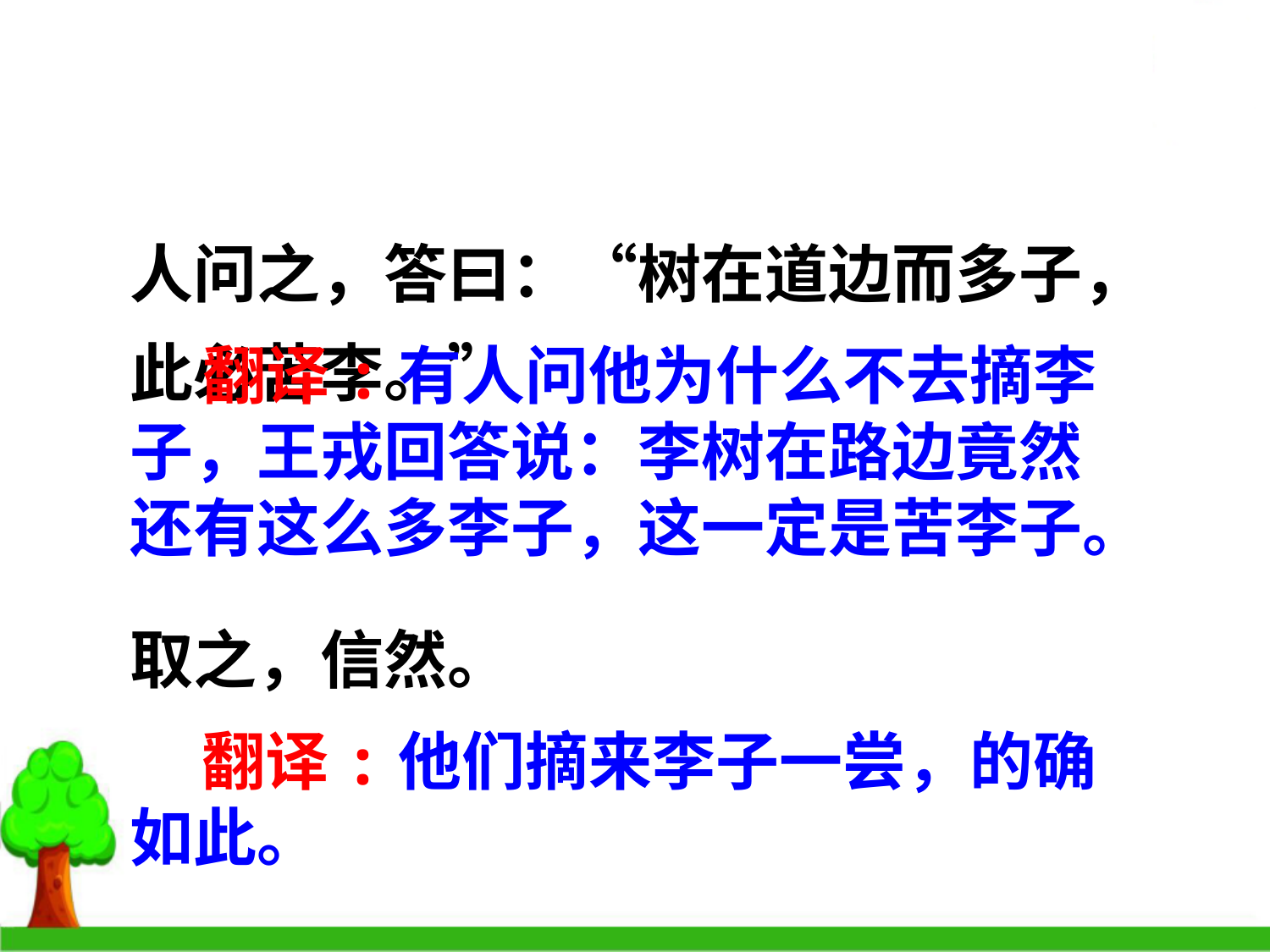

人问之，答曰：“树在道边而多子，此必苦李。”
    翻译:有人问他为什么不去摘李子，王戎回答说：李树在路边竟然还有这么多李子，这一定是苦李子。
取之，信然。
    翻译:他们摘来李子一尝，的确如此。